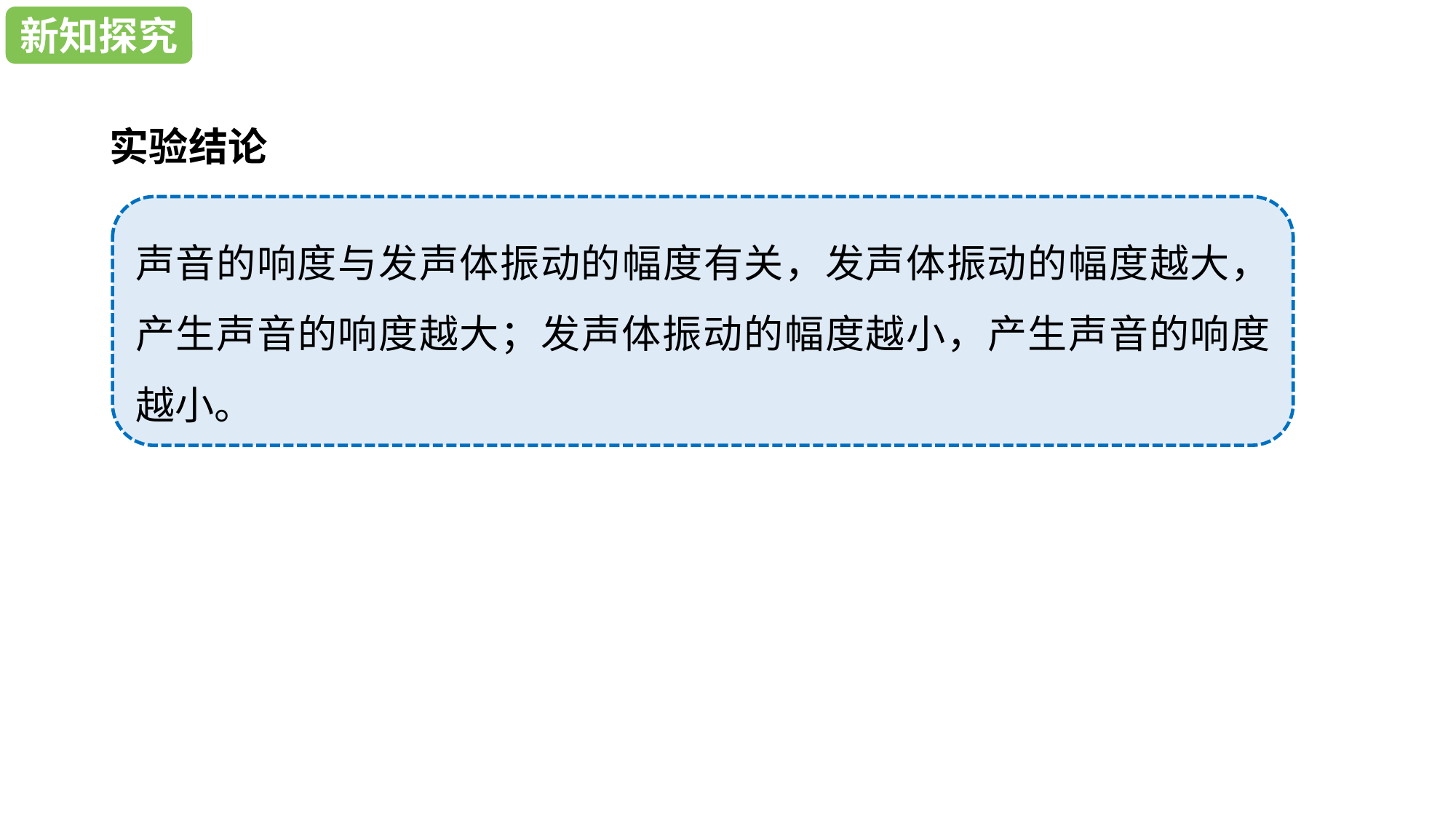

新知探究
新知探究
实验结论
声音的响度与发声体振动的幅度有关，发声体振动的幅度越大，产生声音的响度越大；发声体振动的幅度越小，产生声音的响度越小。